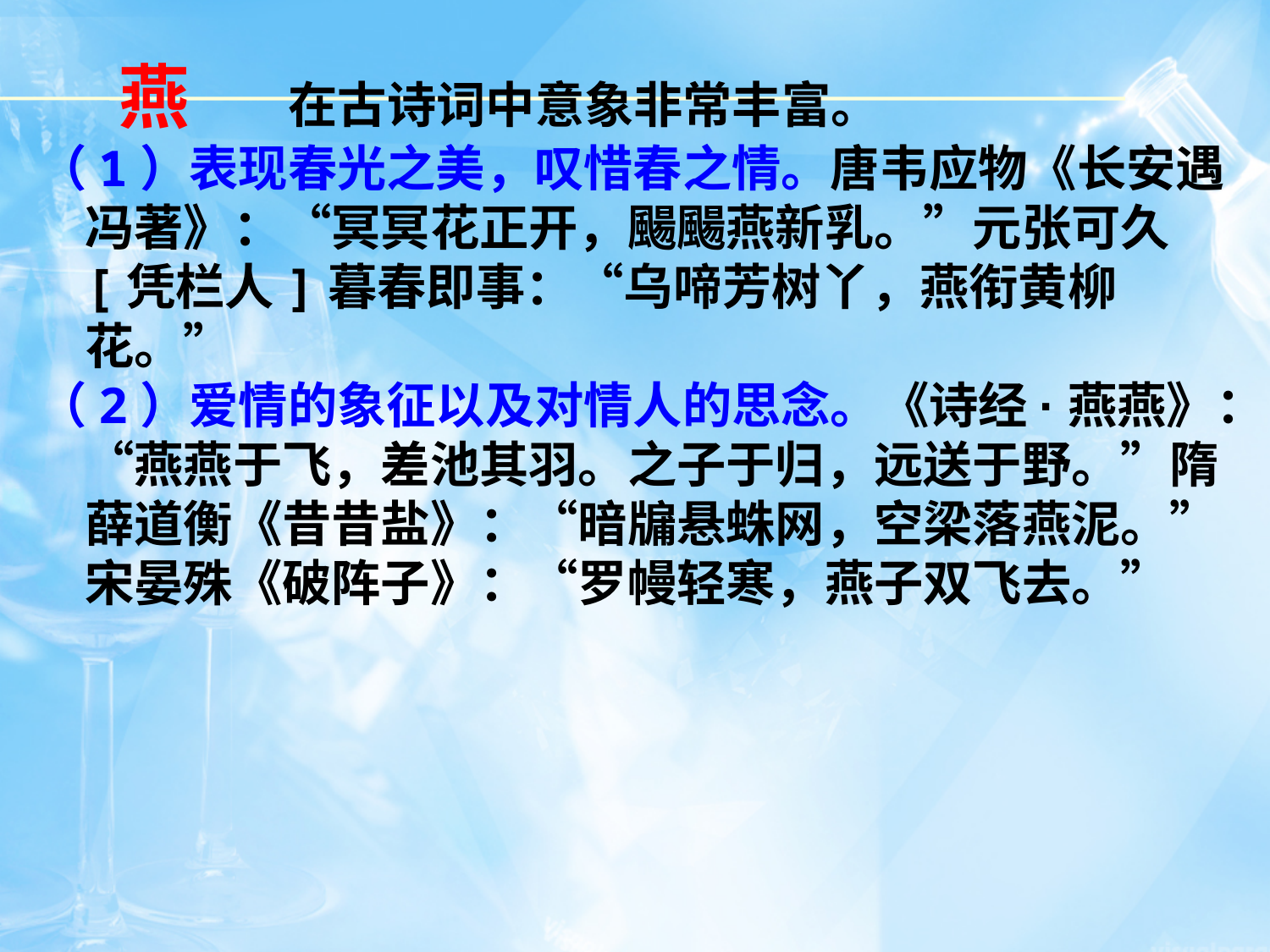

燕        在古诗词中意象非常丰富。
（1）表现春光之美，叹惜春之情。唐韦应物《长安遇冯著》：“冥冥花正开，颺颺燕新乳。”元张可久[凭栏人]暮春即事：“乌啼芳树丫，燕衔黄柳花。”
（2）爱情的象征以及对情人的思念。《诗经·燕燕》：“燕燕于飞，差池其羽。之子于归，远送于野。”隋薛道衡《昔昔盐》：“暗牖悬蛛网，空梁落燕泥。”宋晏殊《破阵子》：“罗幔轻寒，燕子双飞去。”